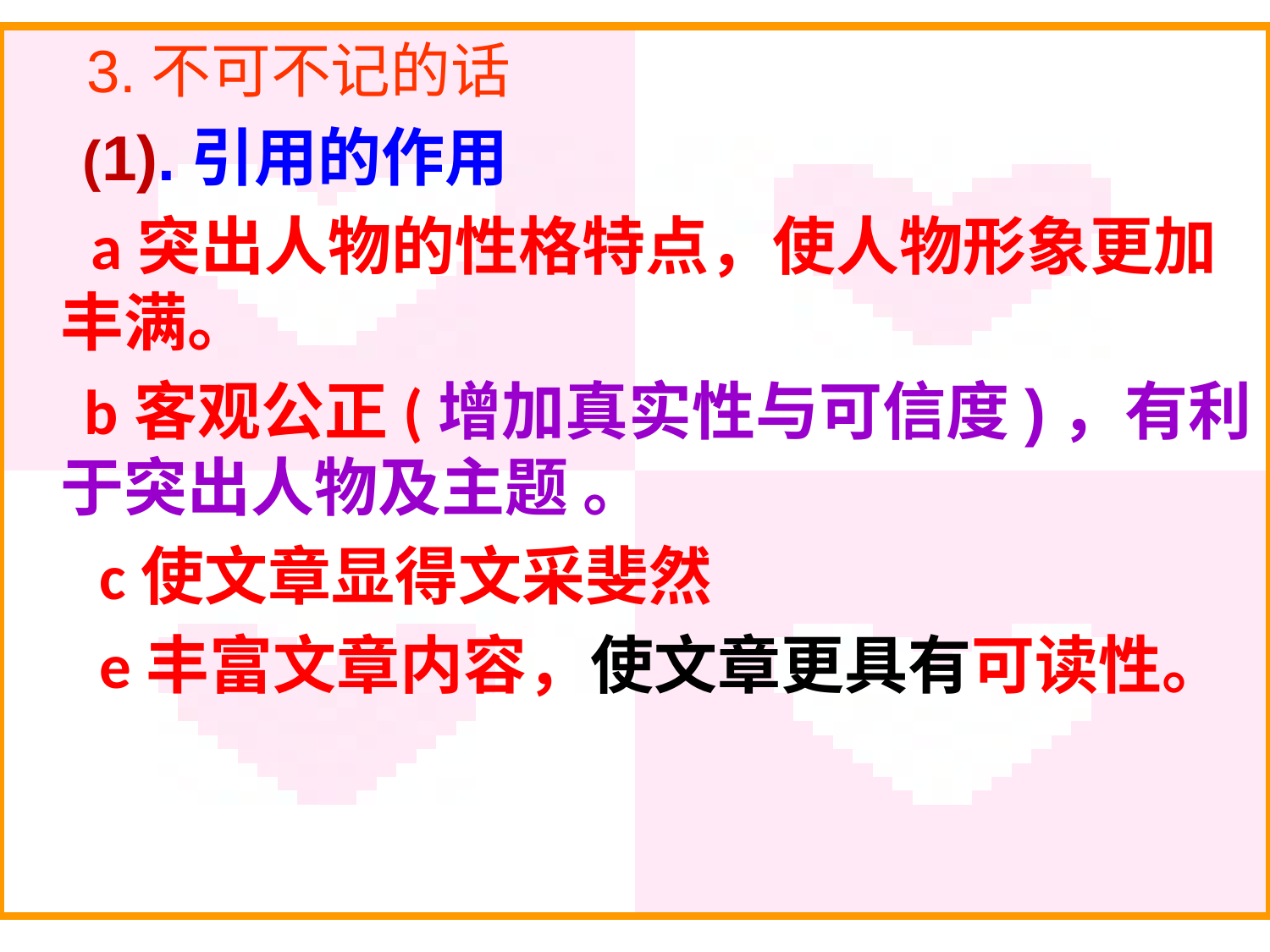

3.不可不记的话
　(1).引用的作用
　a突出人物的性格特点，使人物形象更加丰满。
     b客观公正(增加真实性与可信度)，有利于突出人物及主题 。
      c使文章显得文采斐然
      e丰富文章内容，使文章更具有可读性。